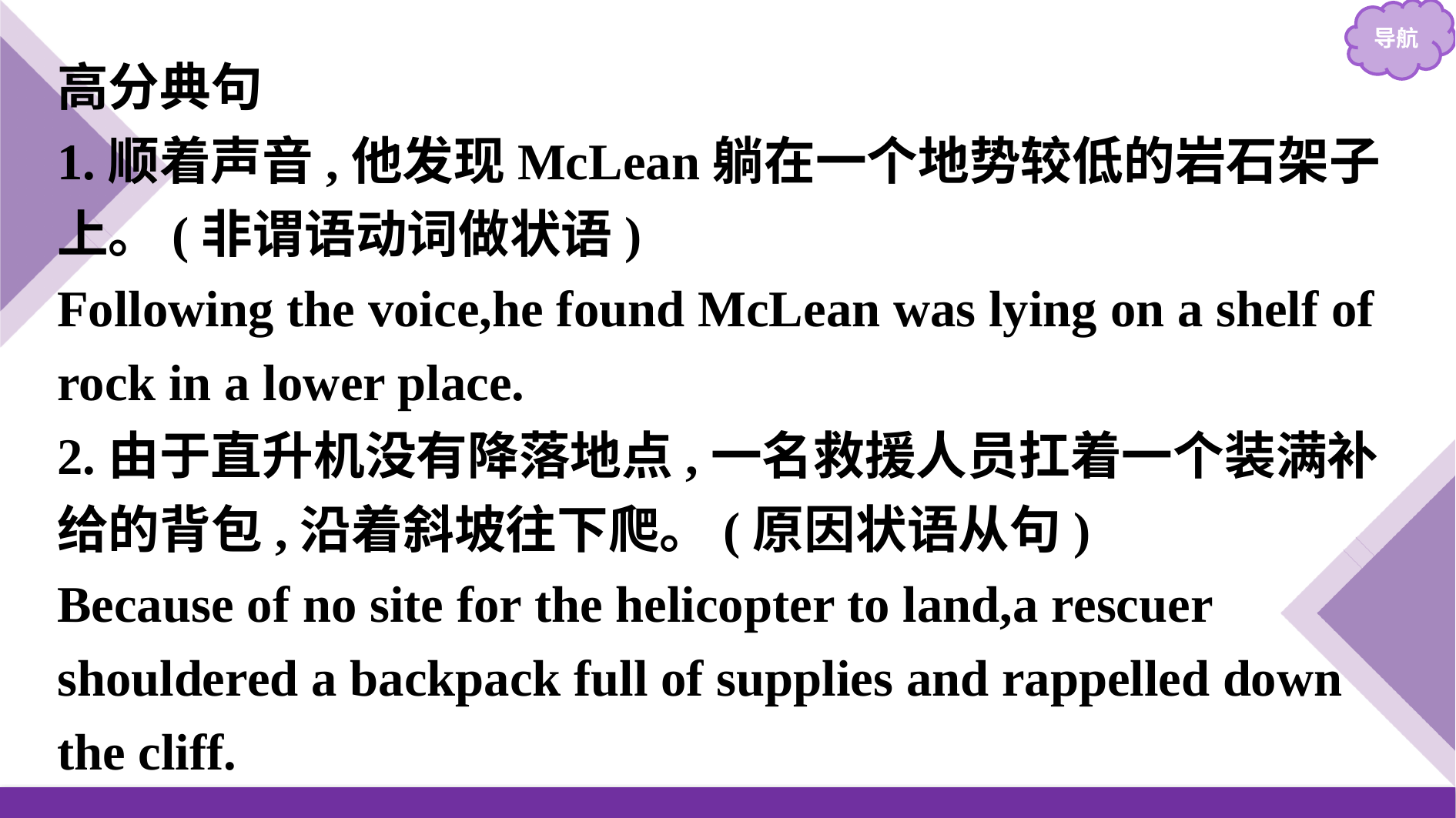

高分典句
1.顺着声音,他发现McLean躺在一个地势较低的岩石架子上。(非谓语动词做状语)
Following the voice,he found McLean was lying on a shelf of rock in a lower place.
2.由于直升机没有降落地点,一名救援人员扛着一个装满补给的背包,沿着斜坡往下爬。(原因状语从句)
Because of no site for the helicopter to land,a rescuer shouldered a backpack full of supplies and rappelled down the cliff.